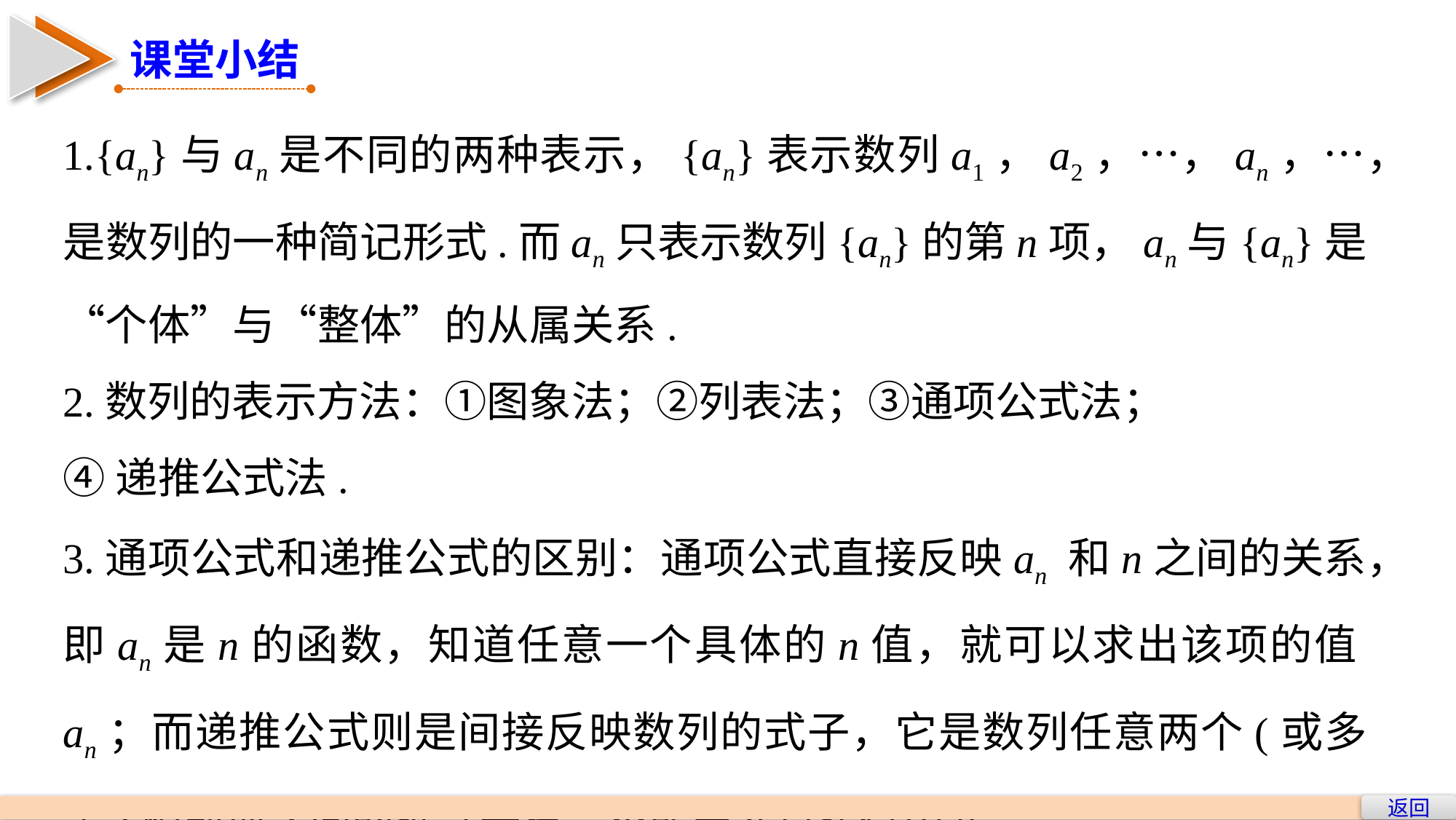

课堂小结
1.{an}与an是不同的两种表示，{an}表示数列a1，a2，…，an，…，是数列的一种简记形式.而an只表示数列{an}的第n项，an与{an}是“个体”与“整体”的从属关系.
2.数列的表示方法：①图象法；②列表法；③通项公式法；
④递推公式法.
3.通项公式和递推公式的区别：通项公式直接反映an 和n之间的关系，即an是n的函数，知道任意一个具体的n值，就可以求出该项的值an；而递推公式则是间接反映数列的式子，它是数列任意两个(或多个)相邻项之间的推导关系，不能由n直接得出an.
返回